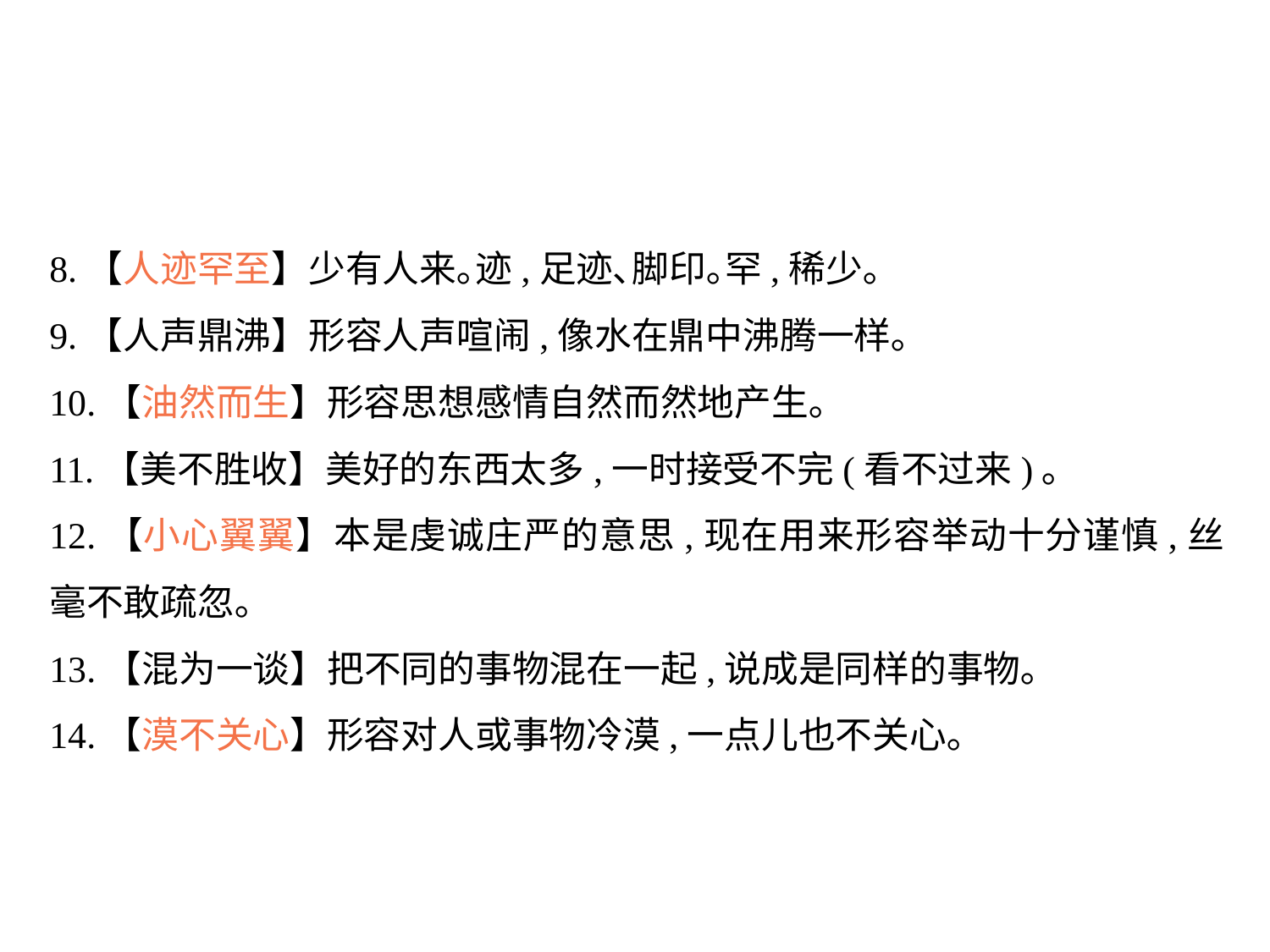

8.【人迹罕至】少有人来｡迹,足迹､脚印｡罕,稀少｡
9.【人声鼎沸】形容人声喧闹,像水在鼎中沸腾一样｡
10.【油然而生】形容思想感情自然而然地产生｡
11.【美不胜收】美好的东西太多,一时接受不完(看不过来)｡
12.【小心翼翼】本是虔诚庄严的意思,现在用来形容举动十分谨慎,丝毫不敢疏忽｡
13.【混为一谈】把不同的事物混在一起,说成是同样的事物｡
14.【漠不关心】形容对人或事物冷漠,一点儿也不关心｡